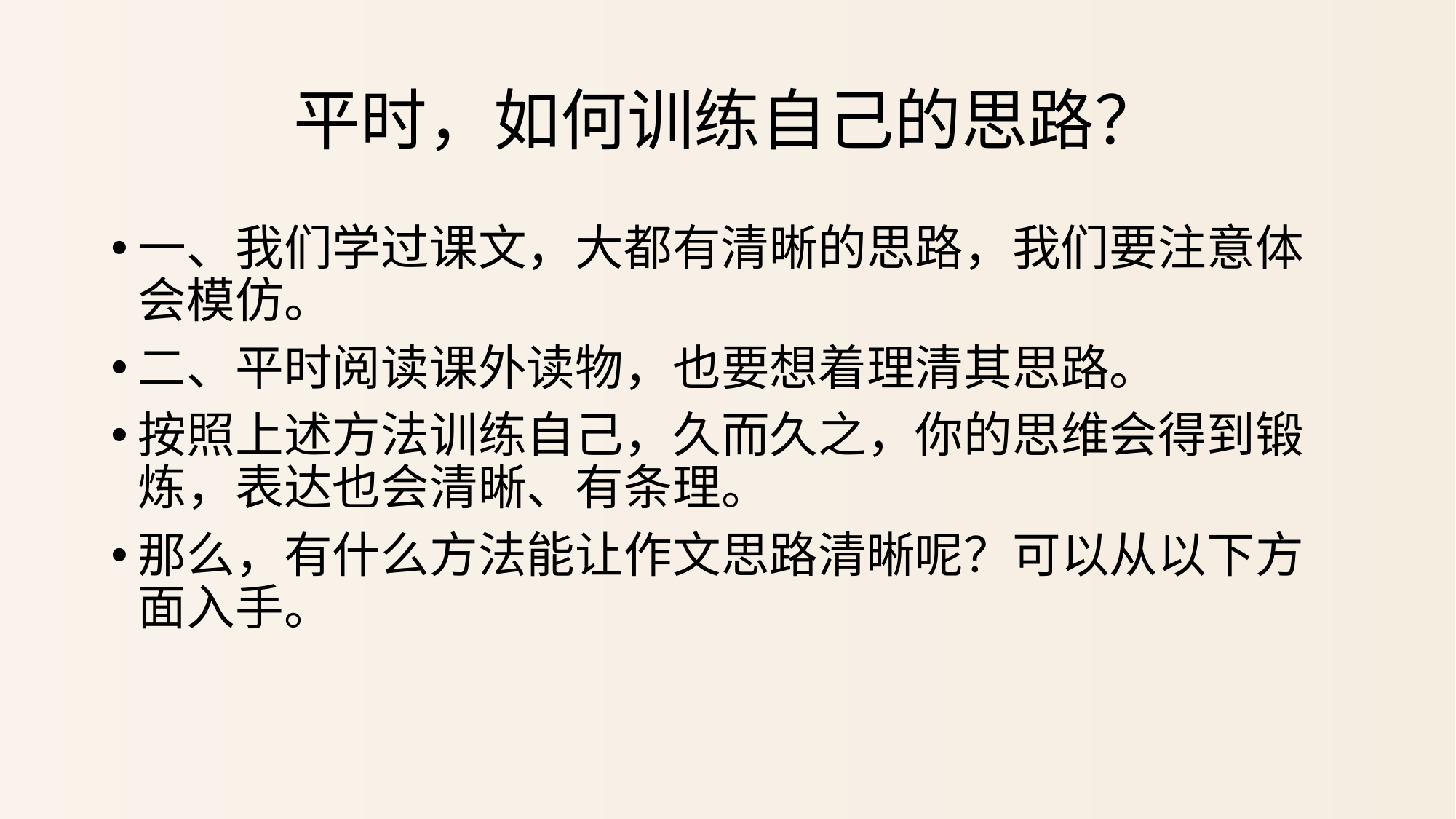

# 平时，如何训练自己的思路？
一、我们学过课文，大都有清晰的思路，我们要注意体会模仿。
二、平时阅读课外读物，也要想着理清其思路。
按照上述方法训练自己，久而久之，你的思维会得到锻炼，表达也会清晰、有条理。
那么，有什么方法能让作文思路清晰呢？可以从以下方面入手。